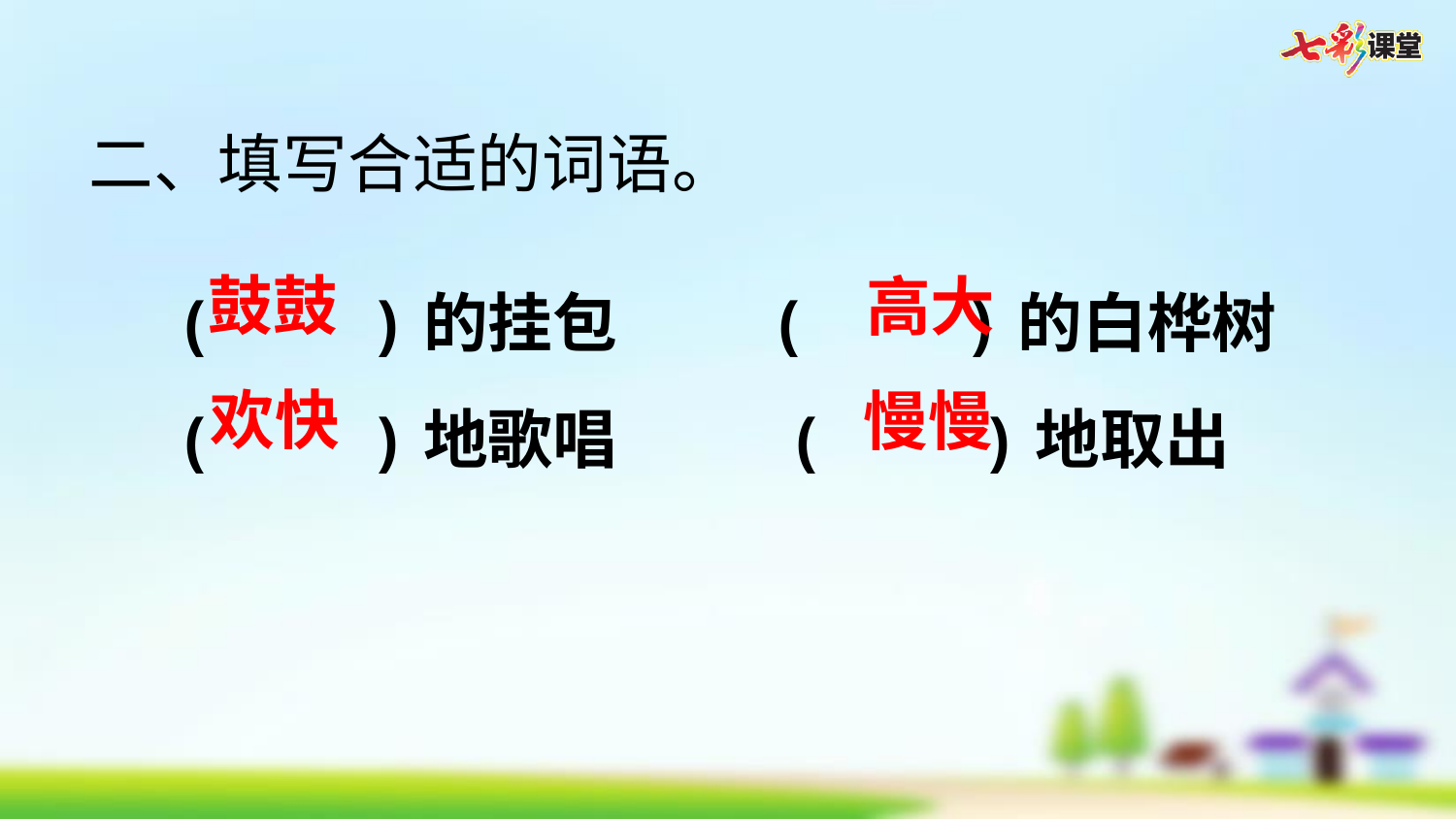

二、填写合适的词语。
(    )的挂包        (    )的白桦树
(    )地歌唱        (    )地取出
鼓鼓
高大
欢快
慢慢